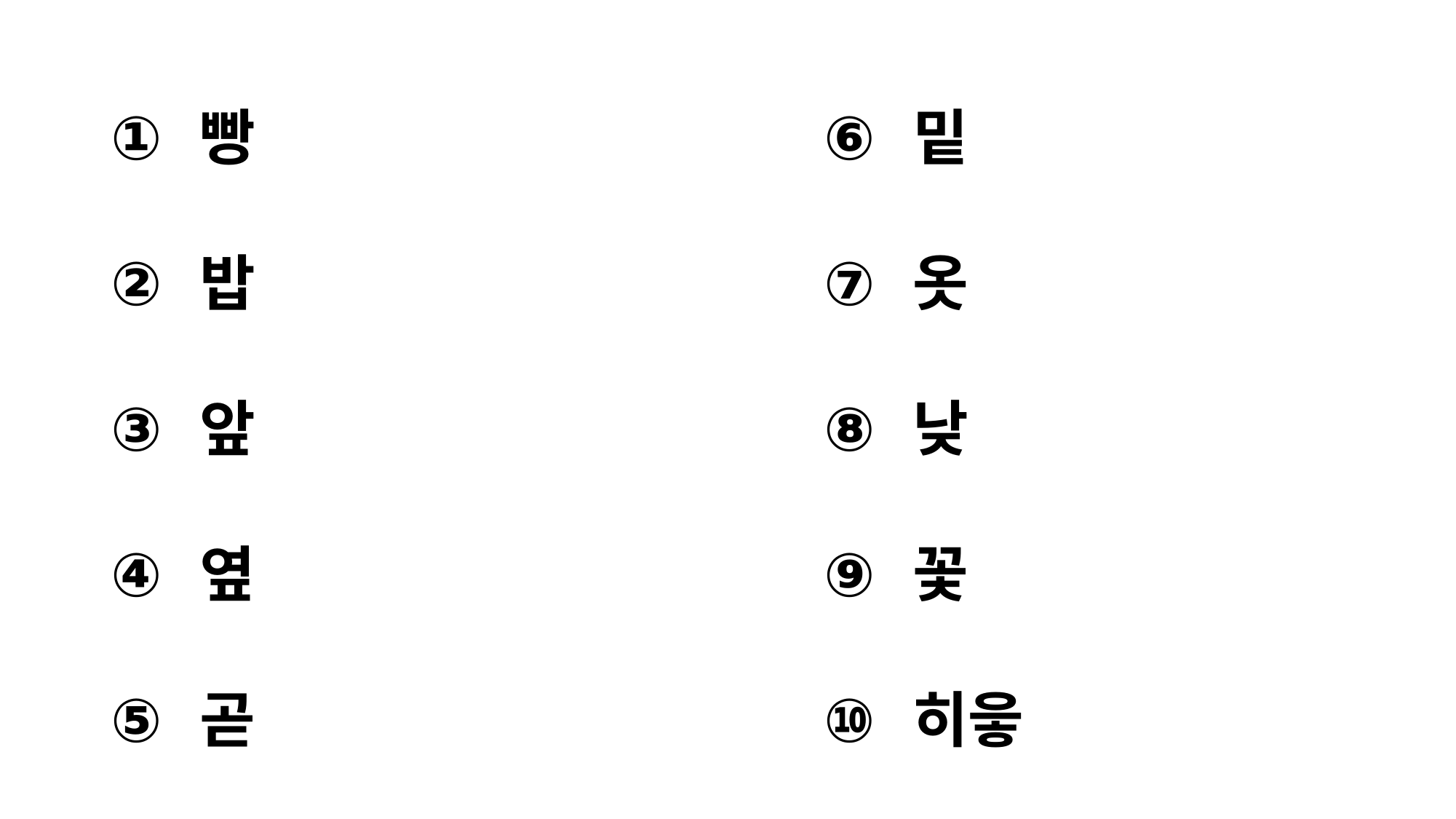

#
빵
밥
앞
옆
곧
밑
옷
낮
꽃
히읗